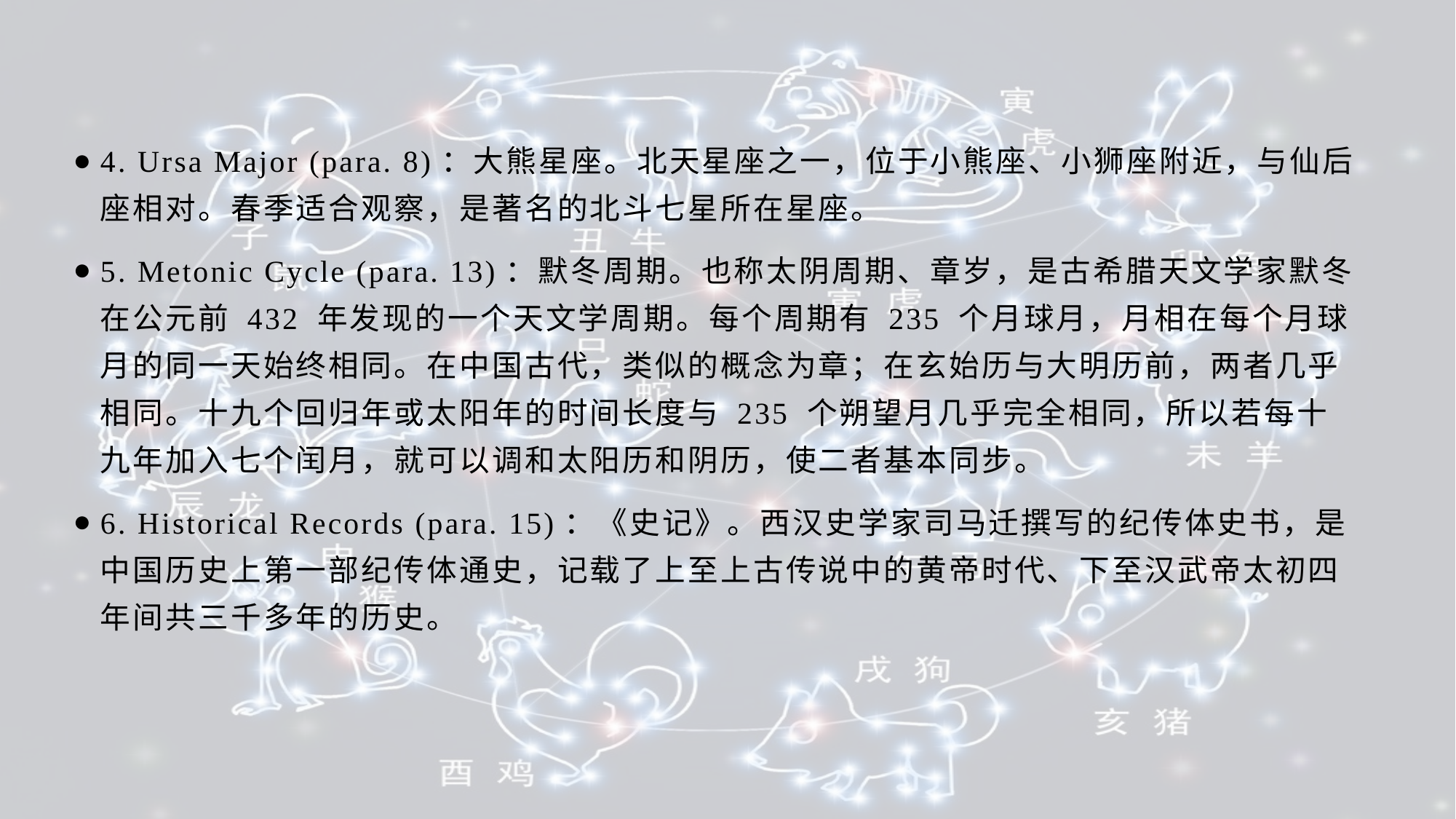

4. Ursa Major (para. 8)：大熊星座。北天星座之一，位于小熊座、小狮座附近，与仙后座相对。春季适合观察，是著名的北斗七星所在星座。
5. Metonic Cycle (para. 13)：默冬周期。也称太阴周期、章岁，是古希腊天文学家默冬在公元前 432 年发现的一个天文学周期。每个周期有 235 个月球月，月相在每个月球月的同一天始终相同。在中国古代，类似的概念为章；在玄始历与大明历前，两者几乎相同。十九个回归年或太阳年的时间长度与 235 个朔望月几乎完全相同，所以若每十九年加入七个闰月，就可以调和太阳历和阴历，使二者基本同步。
6. Historical Records (para. 15)：《史记》。西汉史学家司马迁撰写的纪传体史书，是中国历史上第一部纪传体通史，记载了上至上古传说中的黄帝时代、下至汉武帝太初四年间共三千多年的历史。